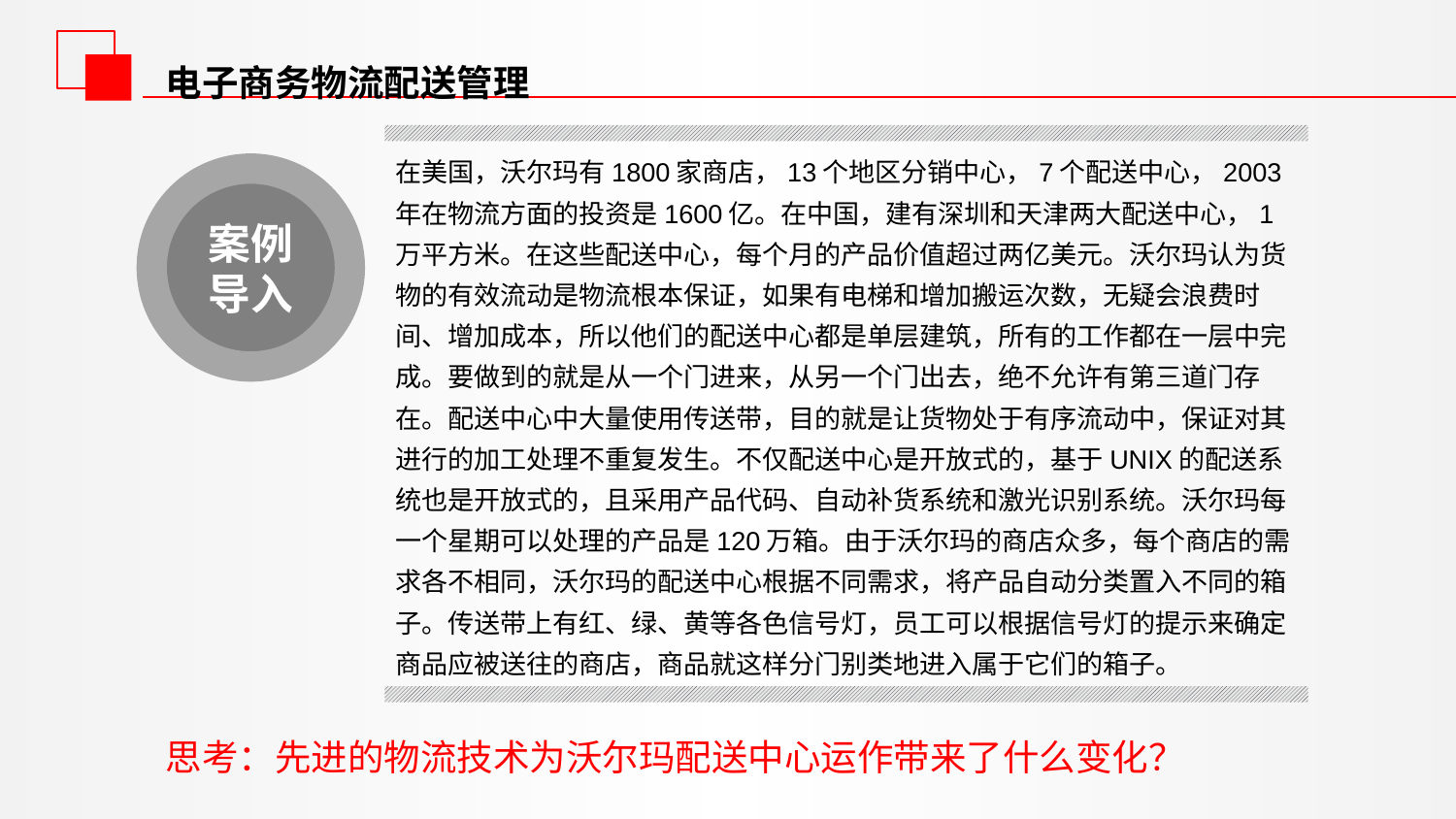

电子商务物流配送管理

在美国，沃尔玛有1800家商店，13个地区分销中心，7个配送中心，2003年在物流方面的投资是1600亿。在中国，建有深圳和天津两大配送中心，1万平方米。在这些配送中心，每个月的产品价值超过两亿美元。沃尔玛认为货物的有效流动是物流根本保证，如果有电梯和增加搬运次数，无疑会浪费时间、增加成本，所以他们的配送中心都是单层建筑，所有的工作都在一层中完成。要做到的就是从一个门进来，从另一个门出去，绝不允许有第三道门存在。配送中心中大量使用传送带，目的就是让货物处于有序流动中，保证对其进行的加工处理不重复发生。不仅配送中心是开放式的，基于UNIX的配送系统也是开放式的，且采用产品代码、自动补货系统和激光识别系统。沃尔玛每一个星期可以处理的产品是120万箱。由于沃尔玛的商店众多，每个商店的需求各不相同，沃尔玛的配送中心根据不同需求，将产品自动分类置入不同的箱子。传送带上有红、绿、黄等各色信号灯，员工可以根据信号灯的提示来确定商品应被送往的商店，商品就这样分门别类地进入属于它们的箱子。
案例导入

思考：先进的物流技术为沃尔玛配送中心运作带来了什么变化？